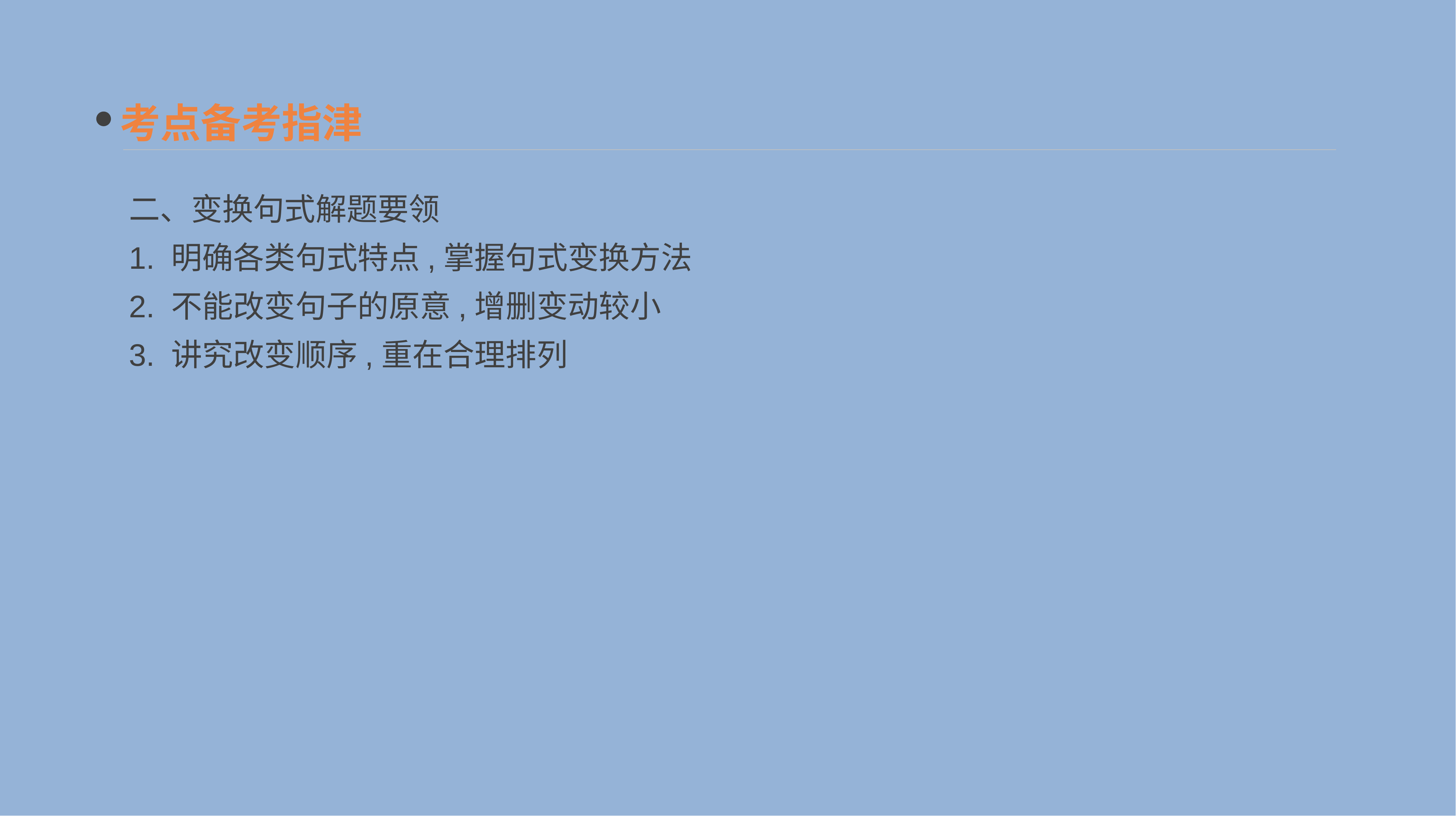

考点备考指津

二、变换句式解题要领
1. 明确各类句式特点,掌握句式变换方法
2. 不能改变句子的原意,增删变动较小
3. 讲究改变顺序,重在合理排列